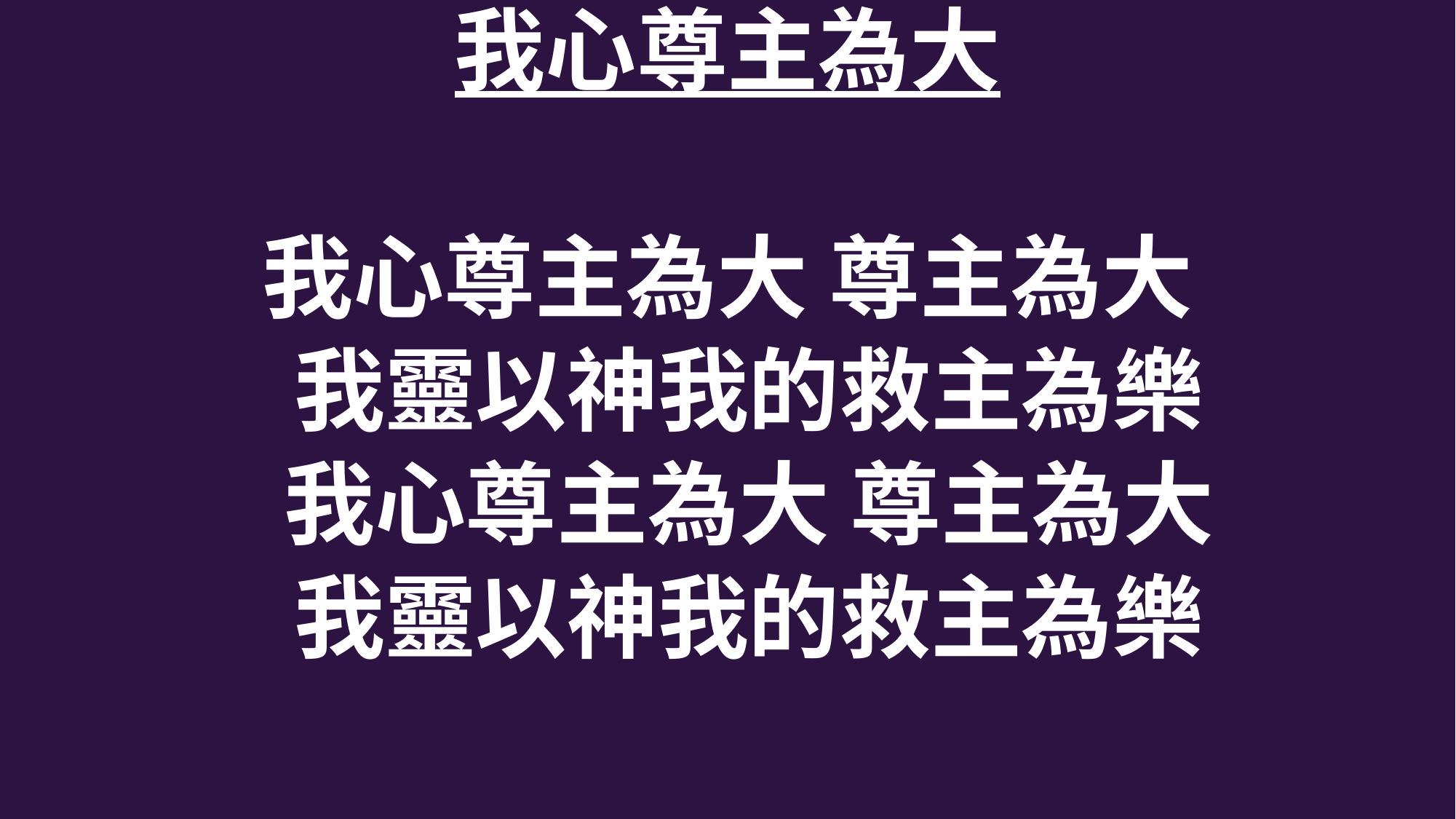

我心尊主為大

我心尊主為大 尊主為大
 我靈以神我的救主為樂
 我心尊主為大 尊主為大
 我靈以神我的救主為樂